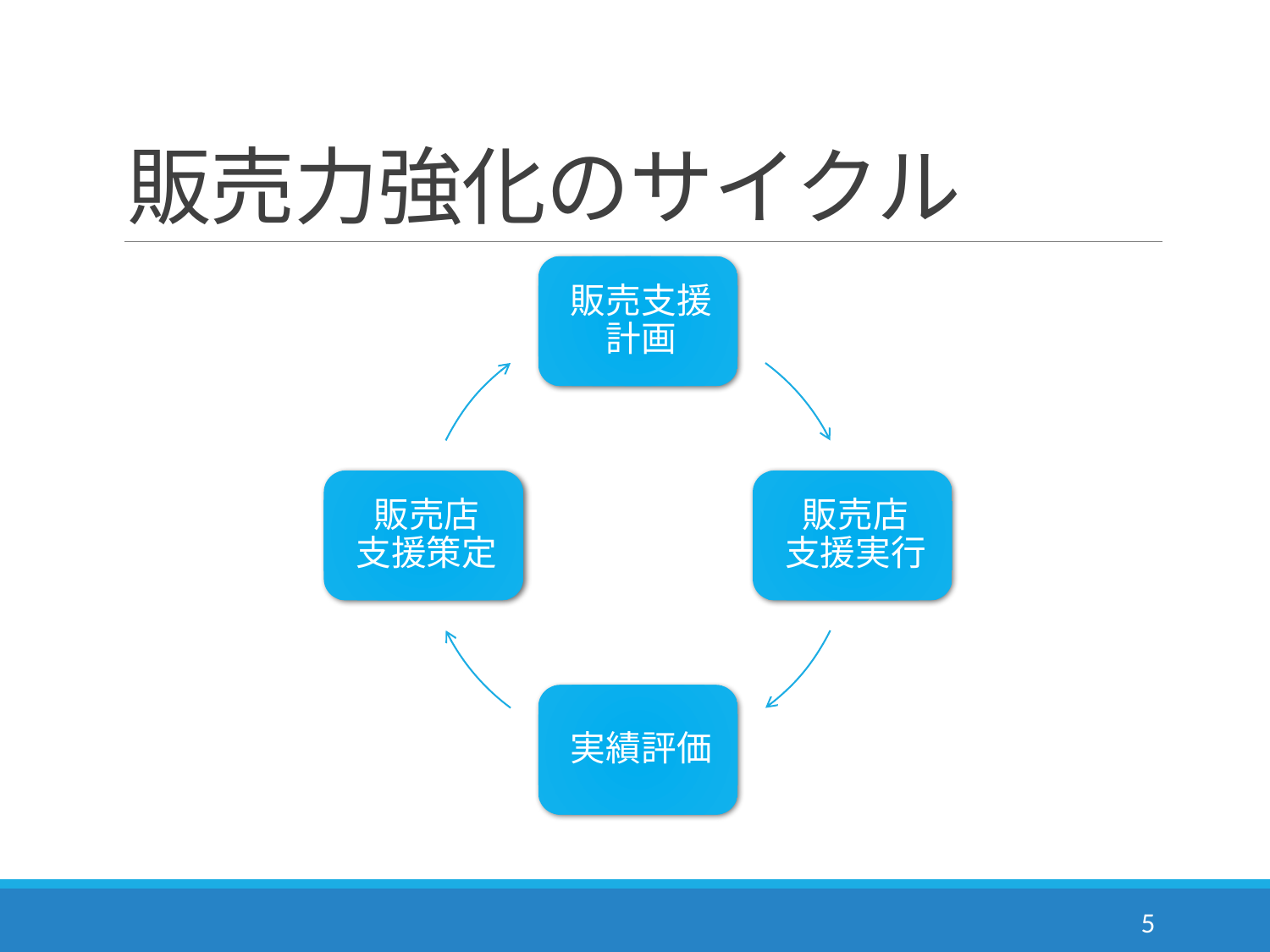

# 販売力強化のサイクル
販売支援計画
販売店
支援実行
実績評価
販売店
支援策定
5